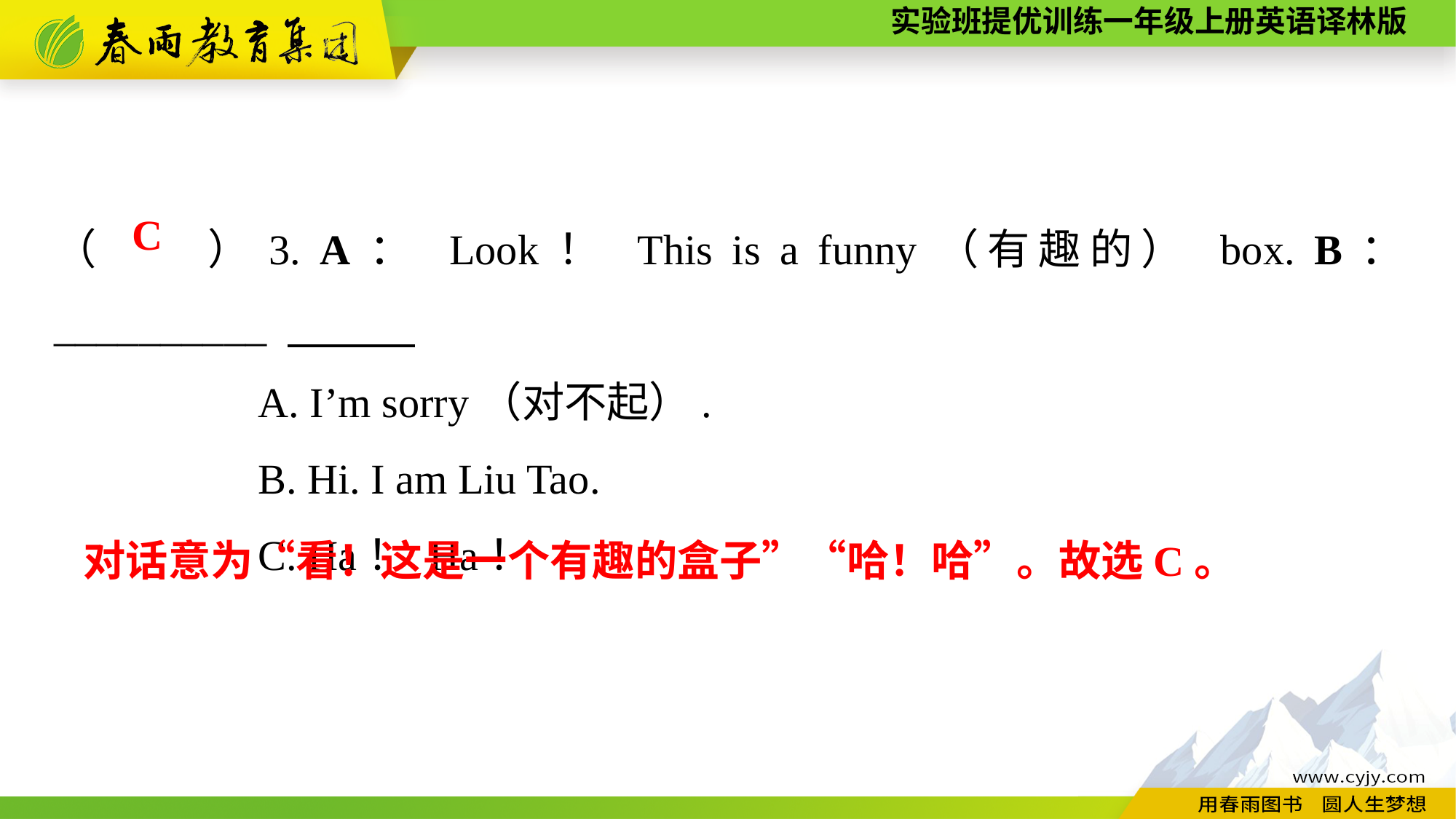

（　　）3. A： Look！ This is a funny（有趣的） box. B： __________
A. I’m sorry（对不起）.
B. Hi. I am Liu Tao.
C. Ha！ Ha！
C
 对话意为“看！这是一个有趣的盒子”“哈！哈”。故选C。